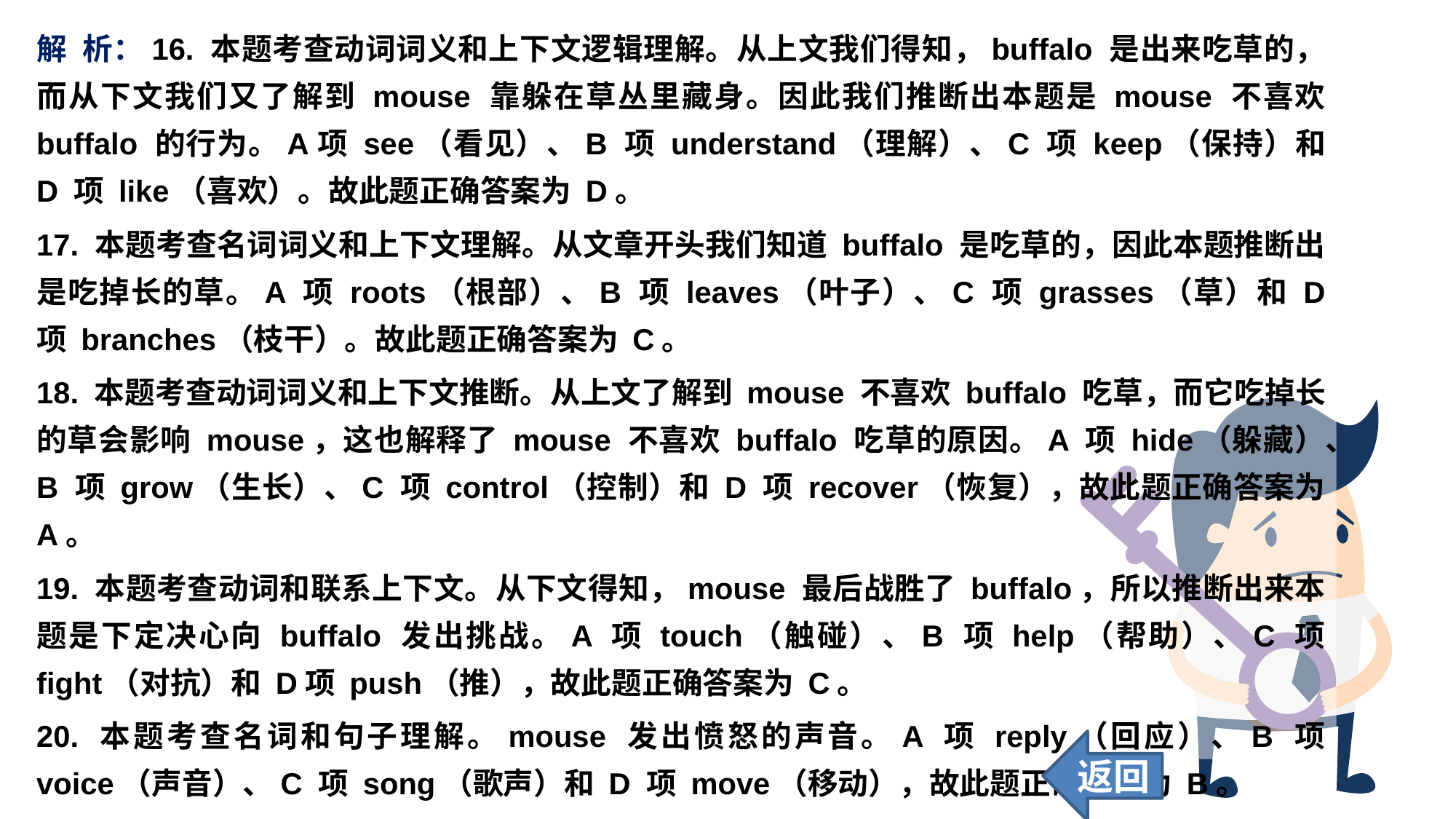

解  析：16. 本题考查动词词义和上下文逻辑理解。从上文我们得知，buffalo 是出来吃草的，而从下文我们又了解到 mouse 靠躲在草丛里藏身。因此我们推断出本题是 mouse 不喜欢 buffalo 的行为。A项 see（看见）、B 项 understand（理解）、C 项 keep（保持）和 D 项 like（喜欢）。故此题正确答案为 D。
17. 本题考查名词词义和上下文理解。从文章开头我们知道 buffalo 是吃草的，因此本题推断出是吃掉长的草。A 项 roots（根部）、B 项 leaves（叶子）、C 项 grasses（草）和 D 项 branches（枝干）。故此题正确答案为 C。
18. 本题考查动词词义和上下文推断。从上文了解到 mouse 不喜欢 buffalo 吃草，而它吃掉长的草会影响 mouse，这也解释了 mouse 不喜欢 buffalo 吃草的原因。A 项 hide（躲藏）、B 项 grow（生长）、C 项 control（控制）和 D 项 recover（恢复），故此题正确答案为 A。
19. 本题考查动词和联系上下文。从下文得知，mouse 最后战胜了 buffalo，所以推断出来本题是下定决心向 buffalo 发出挑战。A 项 touch（触碰）、B 项 help（帮助）、C 项 fight（对抗）和 D项 push（推），故此题正确答案为 C。
20. 本题考查名词和句子理解。mouse 发出愤怒的声音。A 项 reply（回应）、B 项 voice（声音）、C 项 song（歌声）和 D 项 move（移动），故此题正确答案为 B。

返回
88